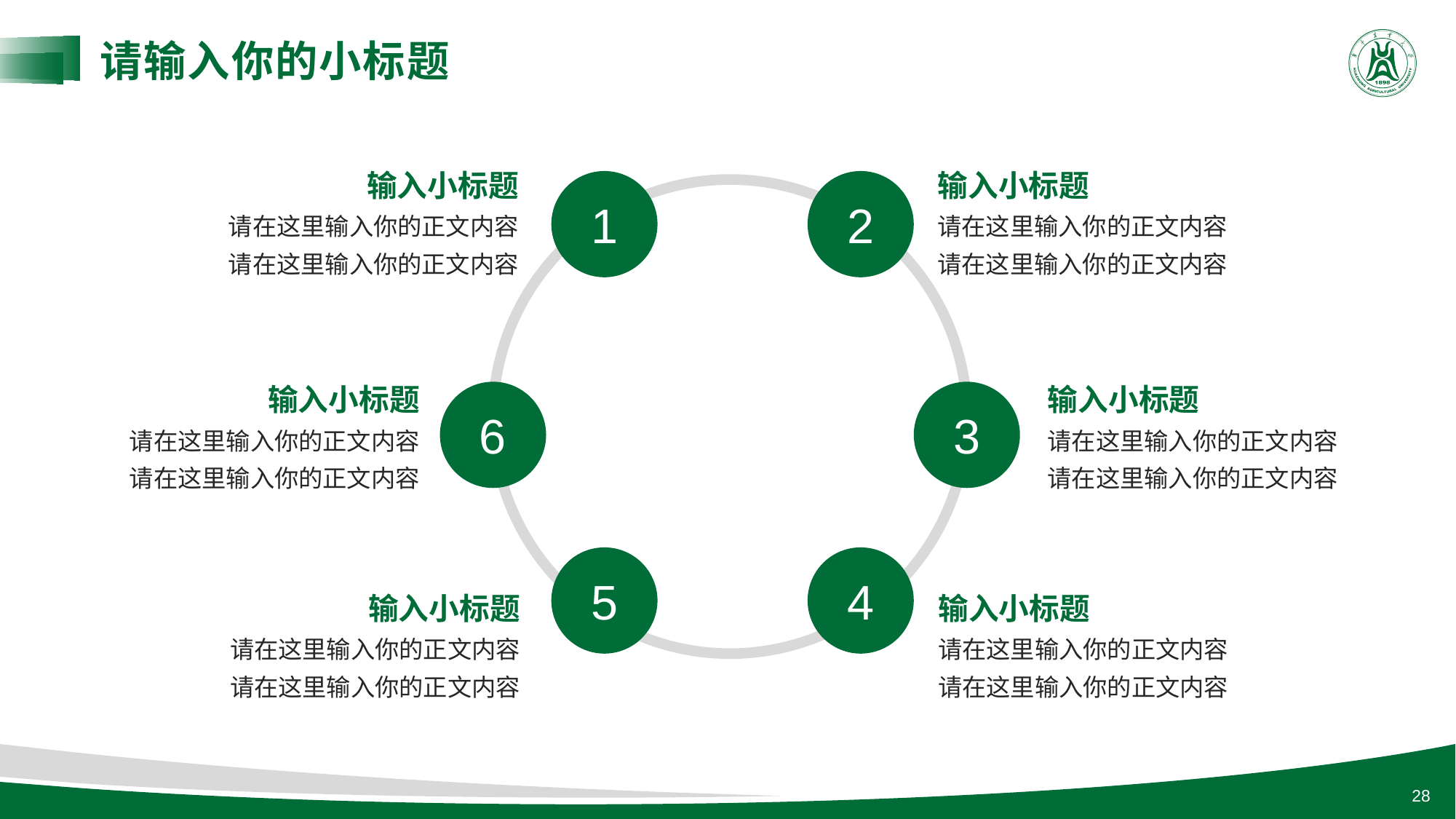

请输入你的小标题
输入小标题
请在这里输入你的正文内容
请在这里输入你的正文内容
输入小标题
请在这里输入你的正文内容
请在这里输入你的正文内容
1
2

输入小标题
请在这里输入你的正文内容
请在这里输入你的正文内容
输入小标题
请在这里输入你的正文内容
请在这里输入你的正文内容
6
3
5
4
输入小标题
请在这里输入你的正文内容
请在这里输入你的正文内容
输入小标题
请在这里输入你的正文内容
请在这里输入你的正文内容
28